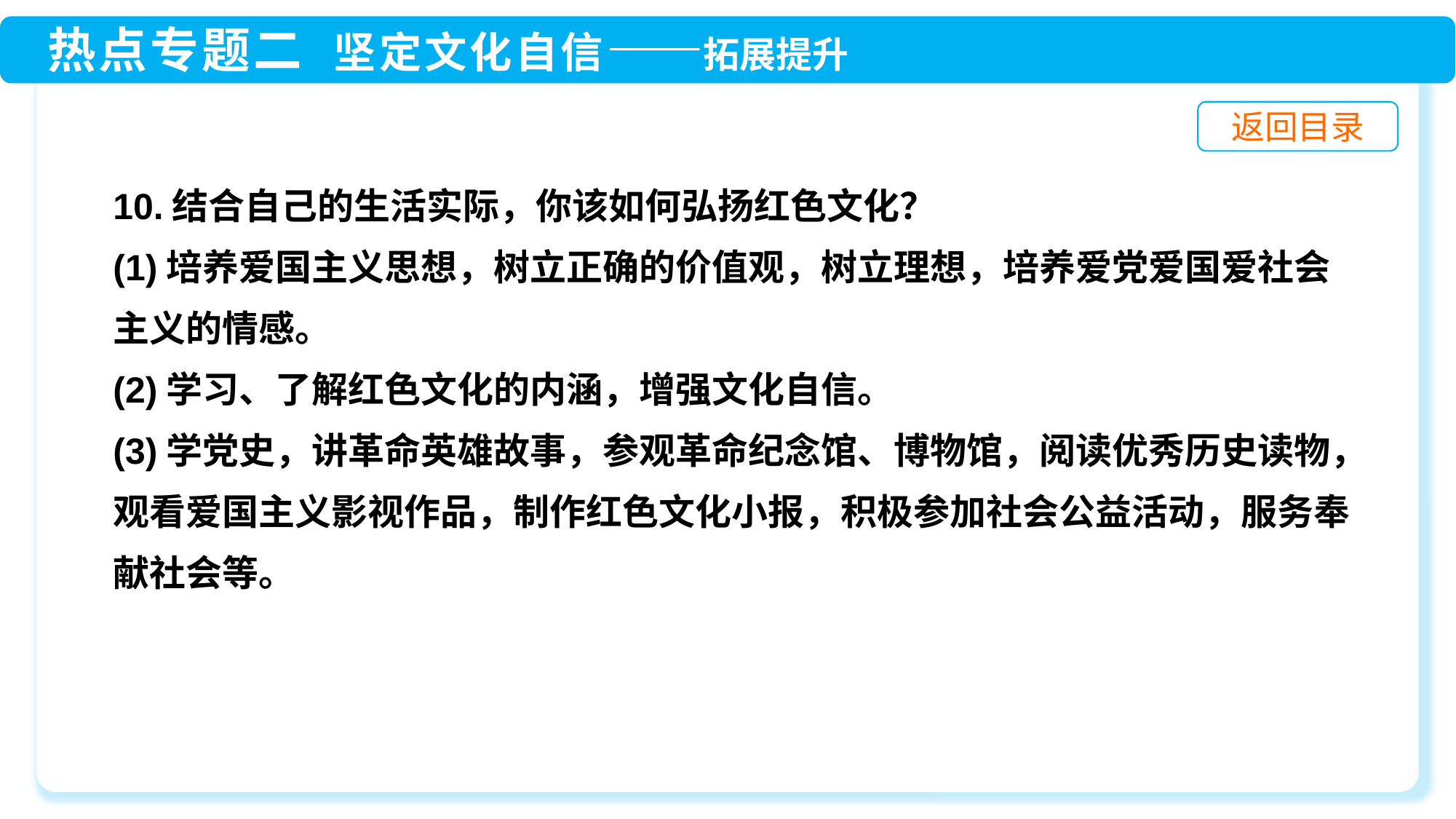

10.结合自己的生活实际，你该如何弘扬红色文化？
(1)培养爱国主义思想，树立正确的价值观，树立理想，培养爱党爱国爱社会主义的情感。
(2)学习、了解红色文化的内涵，增强文化自信。
(3)学党史，讲革命英雄故事，参观革命纪念馆、博物馆，阅读优秀历史读物，观看爱国主义影视作品，制作红色文化小报，积极参加社会公益活动，服务奉献社会等。